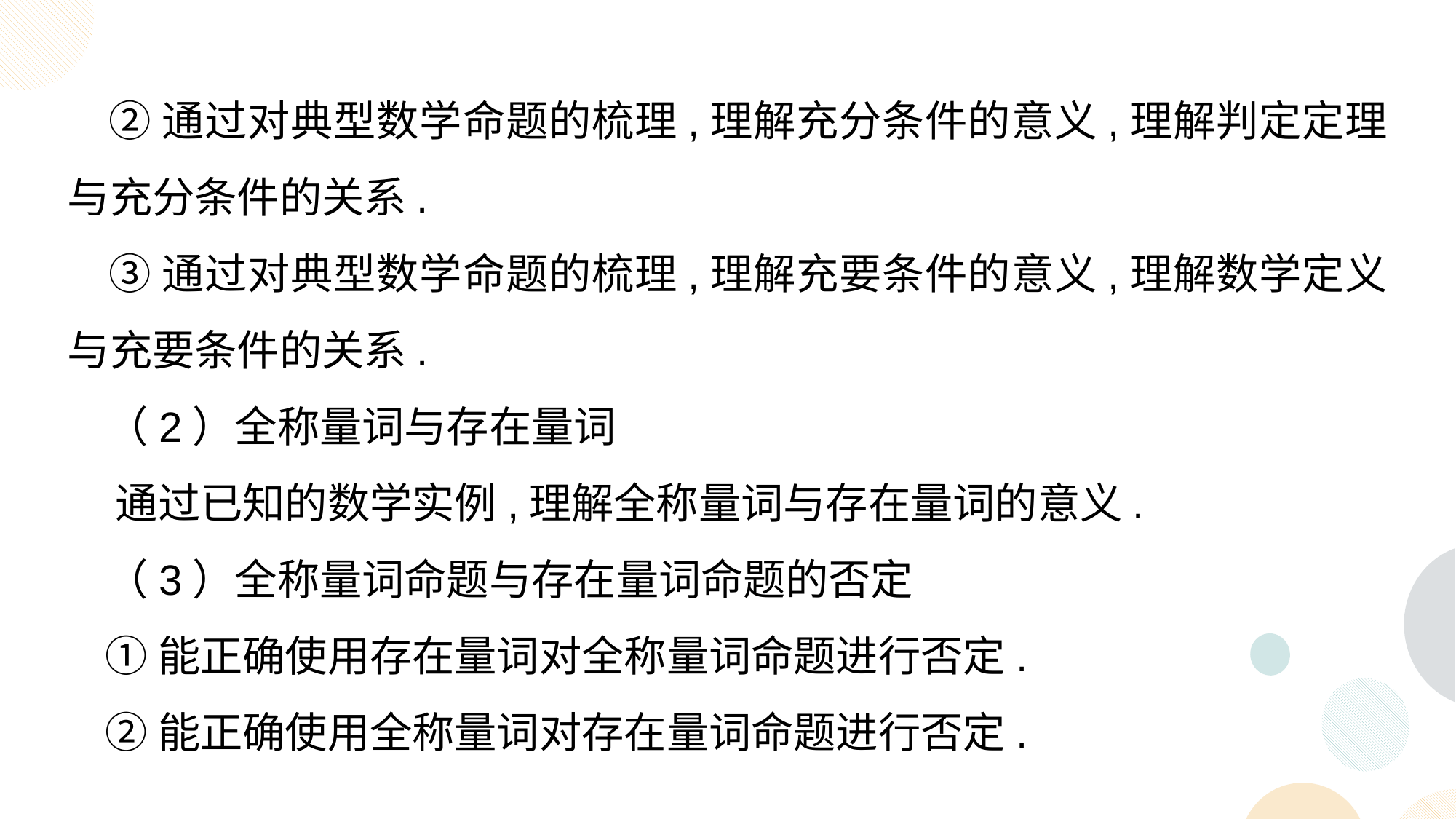

②通过对典型数学命题的梳理,理解充分条件的意义,理解判定定理与充分条件的关系.
    ③通过对典型数学命题的梳理,理解充要条件的意义,理解数学定义与充要条件的关系.
   （2）全称量词与存在量词
    通过已知的数学实例,理解全称量词与存在量词的意义.
   （3）全称量词命题与存在量词命题的否定
    ①能正确使用存在量词对全称量词命题进行否定.
    ②能正确使用全称量词对存在量词命题进行否定.